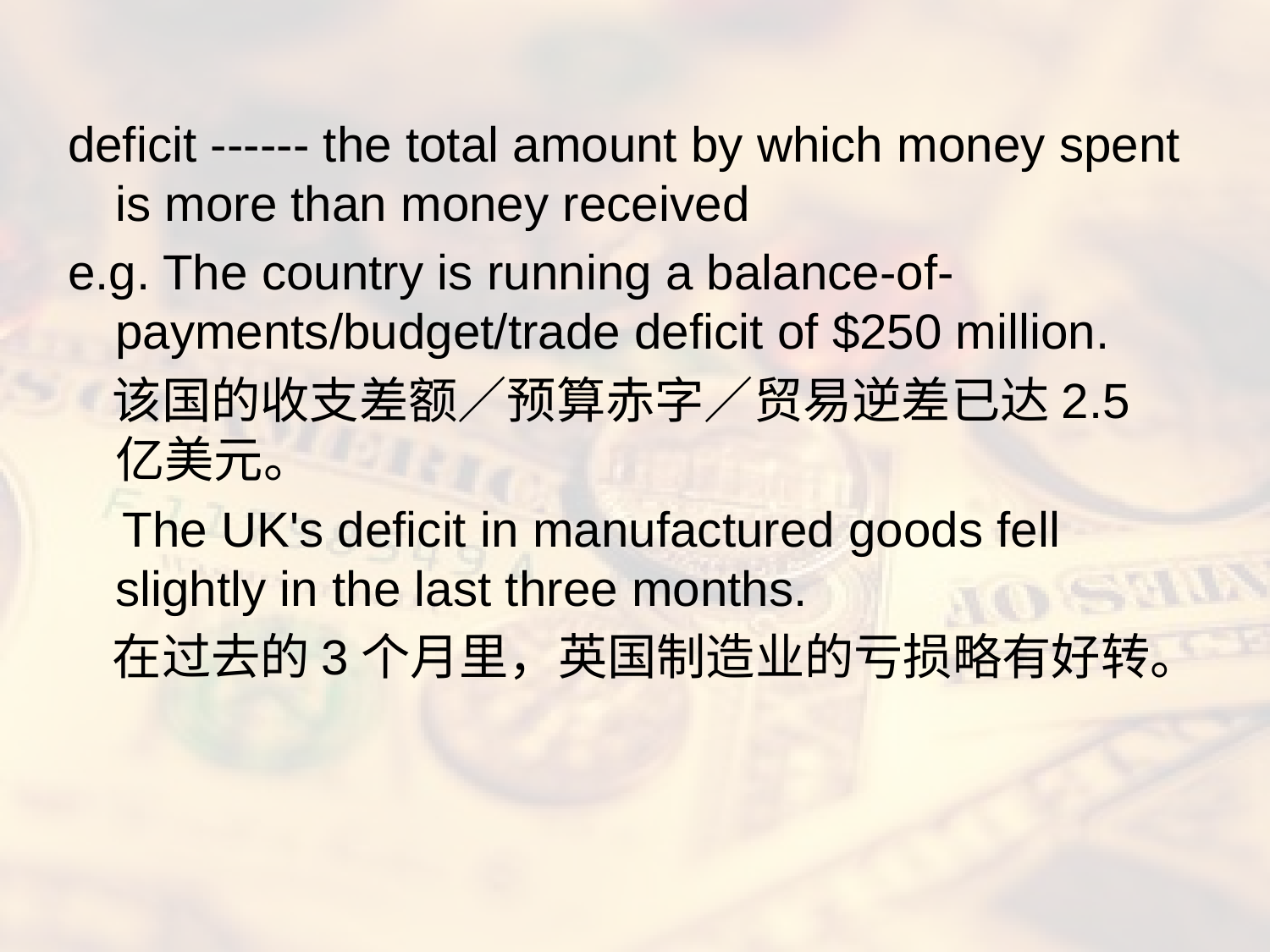

deficit ------ the total amount by which money spent is more than money received
e.g. The country is running a balance-of-payments/budget/trade deficit of $250 million.
   该国的收支差额／预算赤字／贸易逆差已达2.5亿美元。
    The UK's deficit in manufactured goods fell slightly in the last three months.
   在过去的3个月里，英国制造业的亏损略有好转。